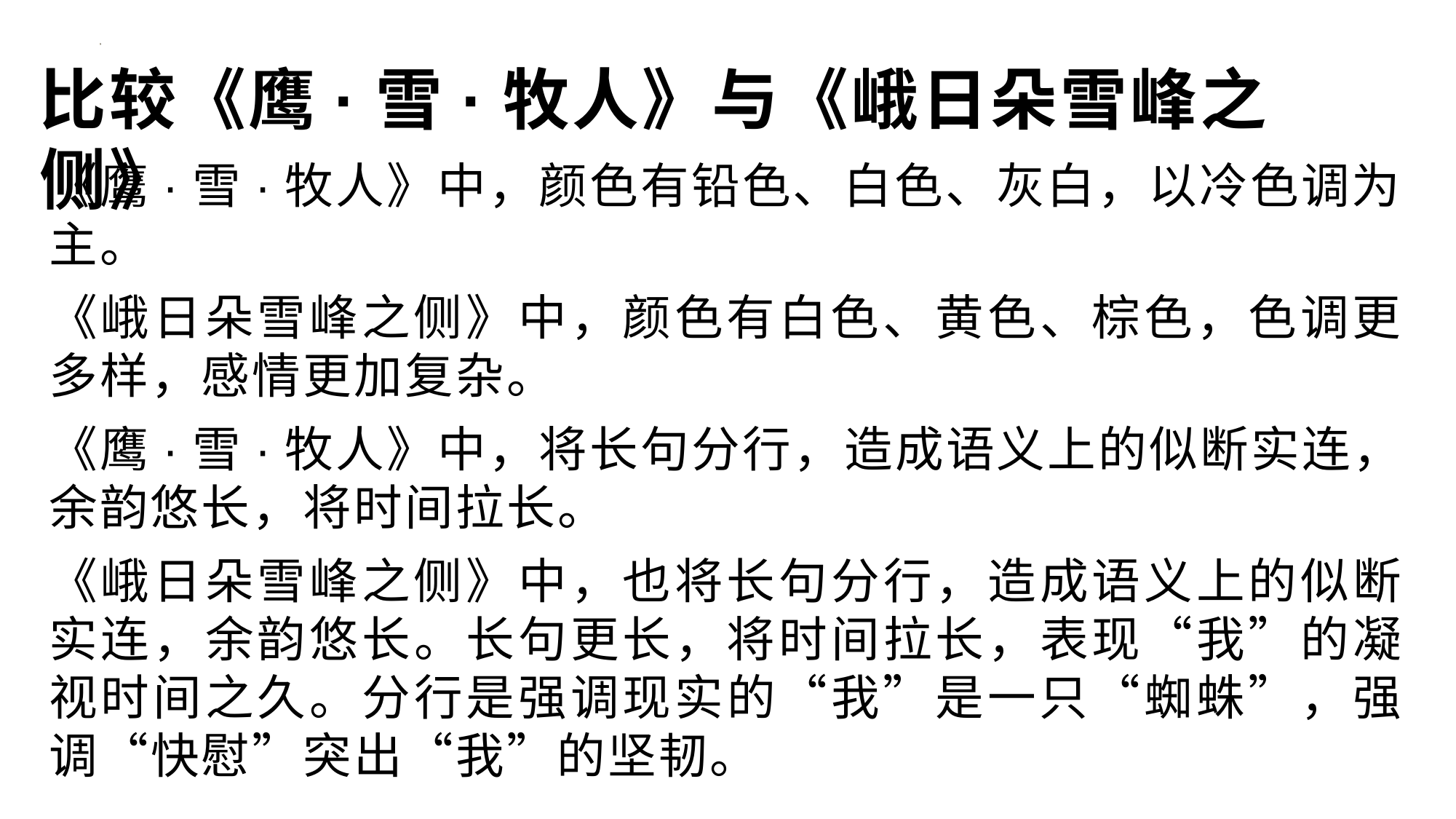

# 比较《鹰·雪·牧人》与《峨日朵雪峰之侧》
《鹰·雪·牧人》中，颜色有铅色、白色、灰白，以冷色调为主。
《峨日朵雪峰之侧》中，颜色有白色、黄色、棕色，色调更多样，感情更加复杂。
《鹰·雪·牧人》中，将长句分行，造成语义上的似断实连，余韵悠长，将时间拉长。
《峨日朵雪峰之侧》中，也将长句分行，造成语义上的似断实连，余韵悠长。长句更长，将时间拉长，表现“我”的凝视时间之久。分行是强调现实的“我”是一只“蜘蛛”，强调“快慰”突出“我”的坚韧。